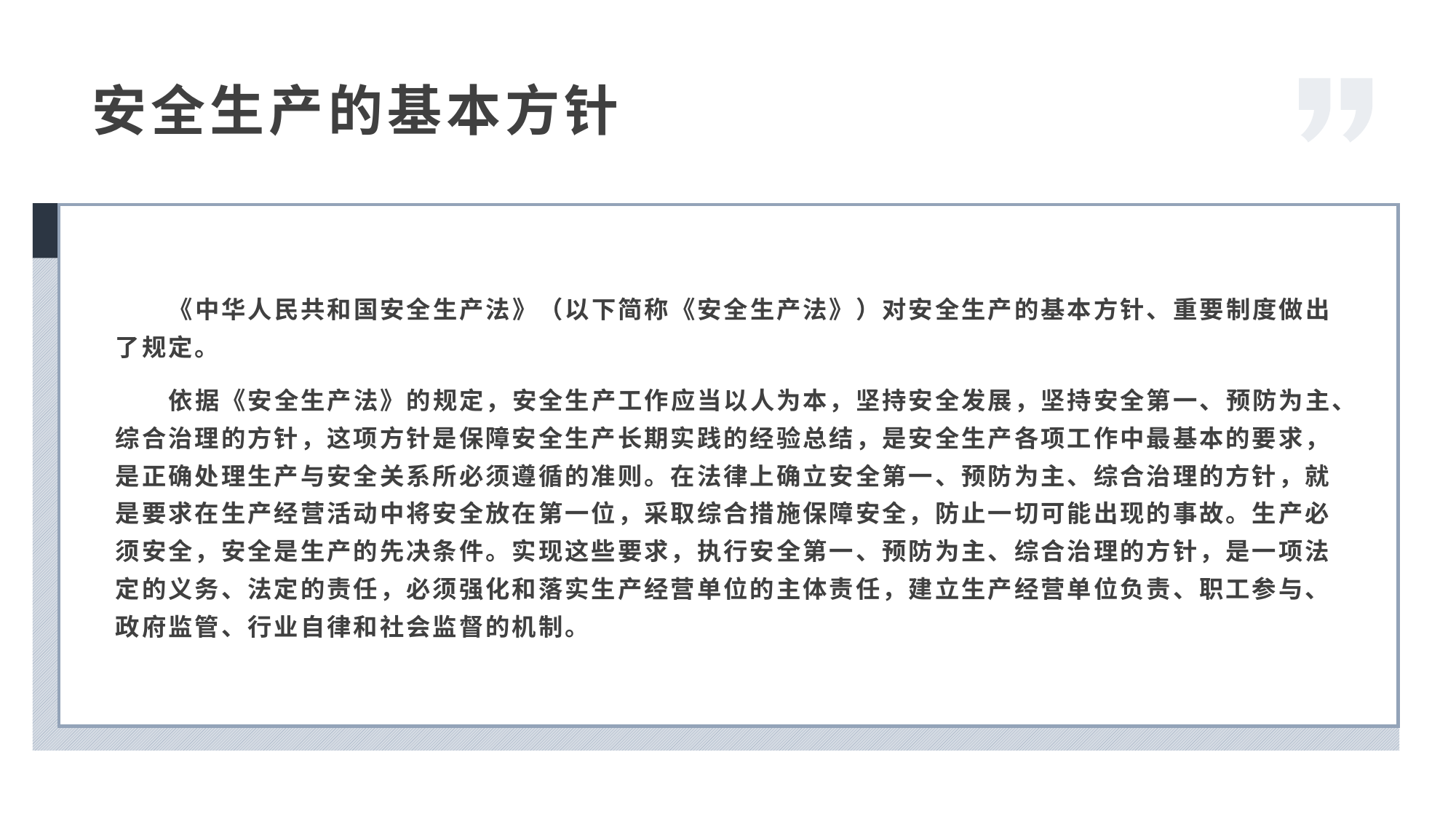

安全生产的基本方针

《中华人民共和国安全生产法》（以下简称《安全生产法》）对安全生产的基本方针、重要制度做出了规定。
依据《安全生产法》的规定，安全生产工作应当以人为本，坚持安全发展，坚持安全第一、预防为主、综合治理的方针，这项方针是保障安全生产长期实践的经验总结，是安全生产各项工作中最基本的要求，是正确处理生产与安全关系所必须遵循的准则。在法律上确立安全第一、预防为主、综合治理的方针，就是要求在生产经营活动中将安全放在第一位，采取综合措施保障安全，防止一切可能出现的事故。生产必须安全，安全是生产的先决条件。实现这些要求，执行安全第一、预防为主、综合治理的方针，是一项法定的义务、法定的责任，必须强化和落实生产经营单位的主体责任，建立生产经营单位负责、职工参与、政府监管、行业自律和社会监督的机制。